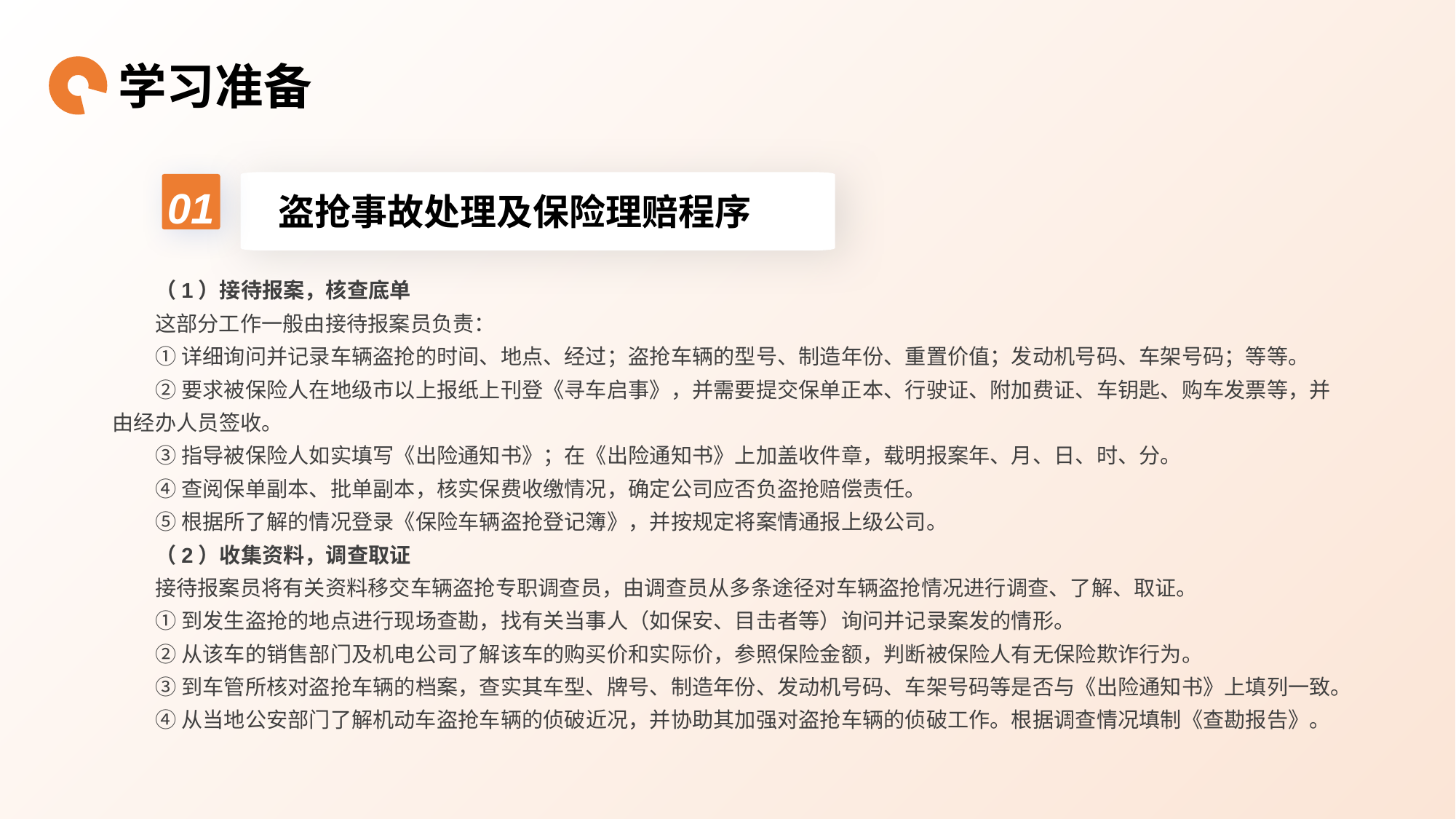

学习准备

01
盗抢事故处理及保险理赔程序
（1）接待报案，核查底单
这部分工作一般由接待报案员负责：
①详细询问并记录车辆盗抢的时间、地点、经过；盗抢车辆的型号、制造年份、重置价值；发动机号码、车架号码；等等。
②要求被保险人在地级市以上报纸上刊登《寻车启事》，并需要提交保单正本、行驶证、附加费证、车钥匙、购车发票等，并由经办人员签收。
③指导被保险人如实填写《出险通知书》；在《出险通知书》上加盖收件章，载明报案年、月、日、时、分。
④查阅保单副本、批单副本，核实保费收缴情况，确定公司应否负盗抢赔偿责任。
⑤根据所了解的情况登录《保险车辆盗抢登记簿》，并按规定将案情通报上级公司。
（2）收集资料，调查取证
接待报案员将有关资料移交车辆盗抢专职调查员，由调查员从多条途径对车辆盗抢情况进行调查、了解、取证。
①到发生盗抢的地点进行现场查勘，找有关当事人（如保安、目击者等）询问并记录案发的情形。
②从该车的销售部门及机电公司了解该车的购买价和实际价，参照保险金额，判断被保险人有无保险欺诈行为。
③到车管所核对盗抢车辆的档案，查实其车型、牌号、制造年份、发动机号码、车架号码等是否与《出险通知书》上填列一致。
④从当地公安部门了解机动车盗抢车辆的侦破近况，并协助其加强对盗抢车辆的侦破工作。根据调查情况填制《查勘报告》。